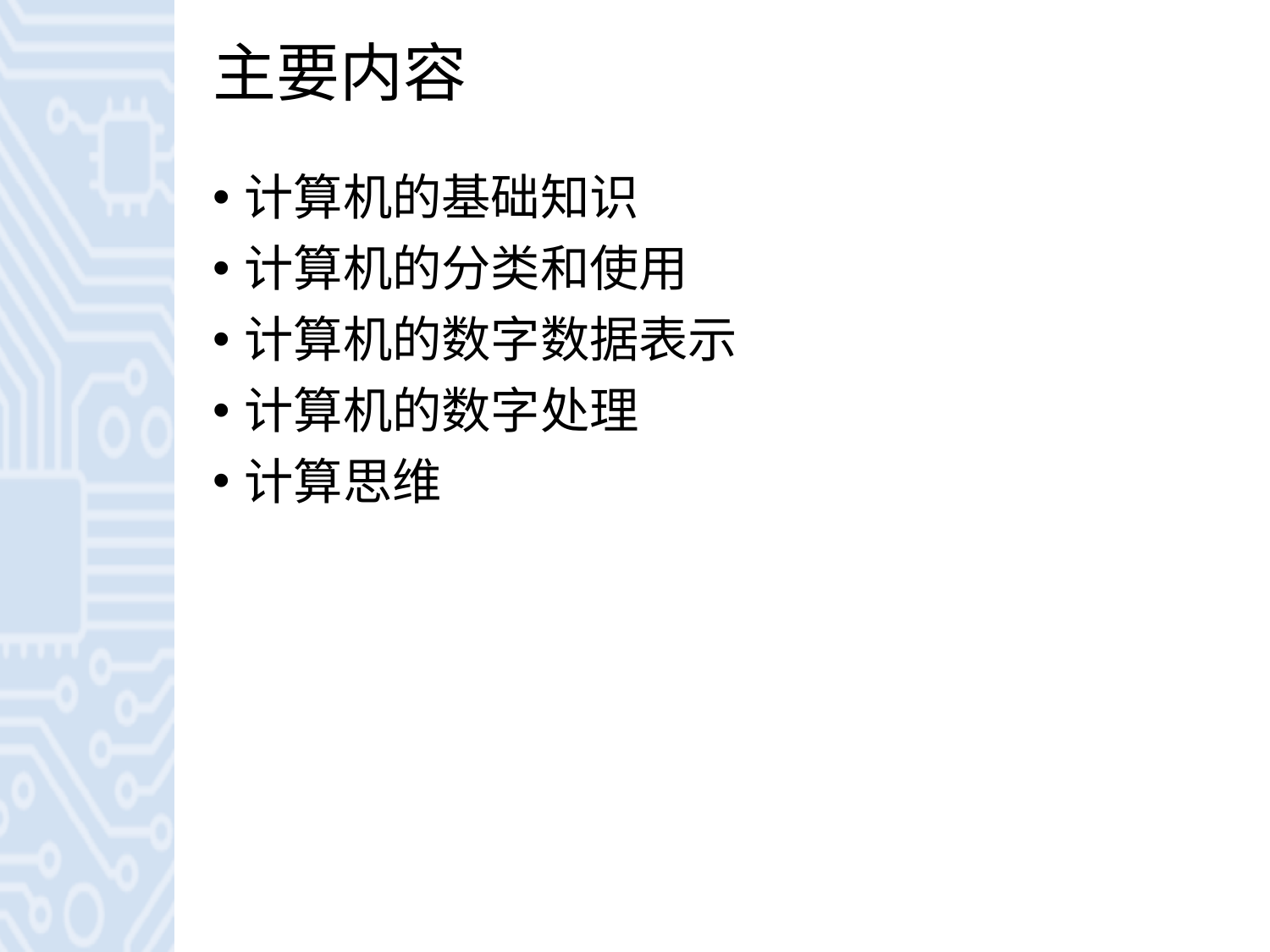

# 主要内容
计算机的基础知识
计算机的分类和使用
计算机的数字数据表示
计算机的数字处理
计算思维